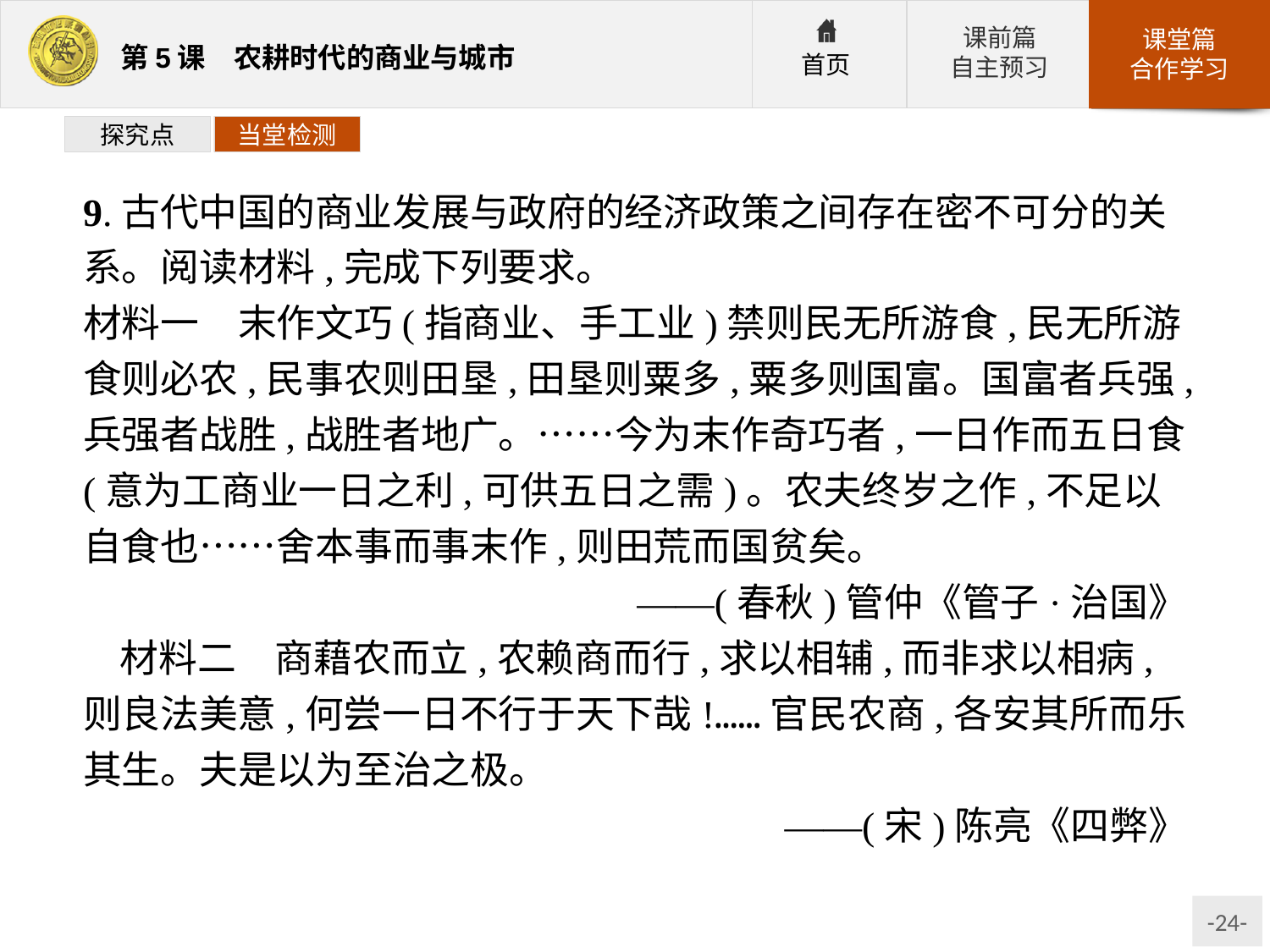

探究点
当堂检测
9.古代中国的商业发展与政府的经济政策之间存在密不可分的关系。阅读材料,完成下列要求。
材料一　末作文巧(指商业、手工业)禁则民无所游食,民无所游食则必农,民事农则田垦,田垦则粟多,粟多则国富。国富者兵强,兵强者战胜,战胜者地广。……今为末作奇巧者,一日作而五日食(意为工商业一日之利,可供五日之需)。农夫终岁之作,不足以自食也……舍本事而事末作,则田荒而国贫矣。
——(春秋)管仲《管子·治国》
材料二　商藉农而立,农赖商而行,求以相辅,而非求以相病,则良法美意,何尝一日不行于天下哉!……官民农商,各安其所而乐其生。夫是以为至治之极。
——(宋)陈亮《四弊》